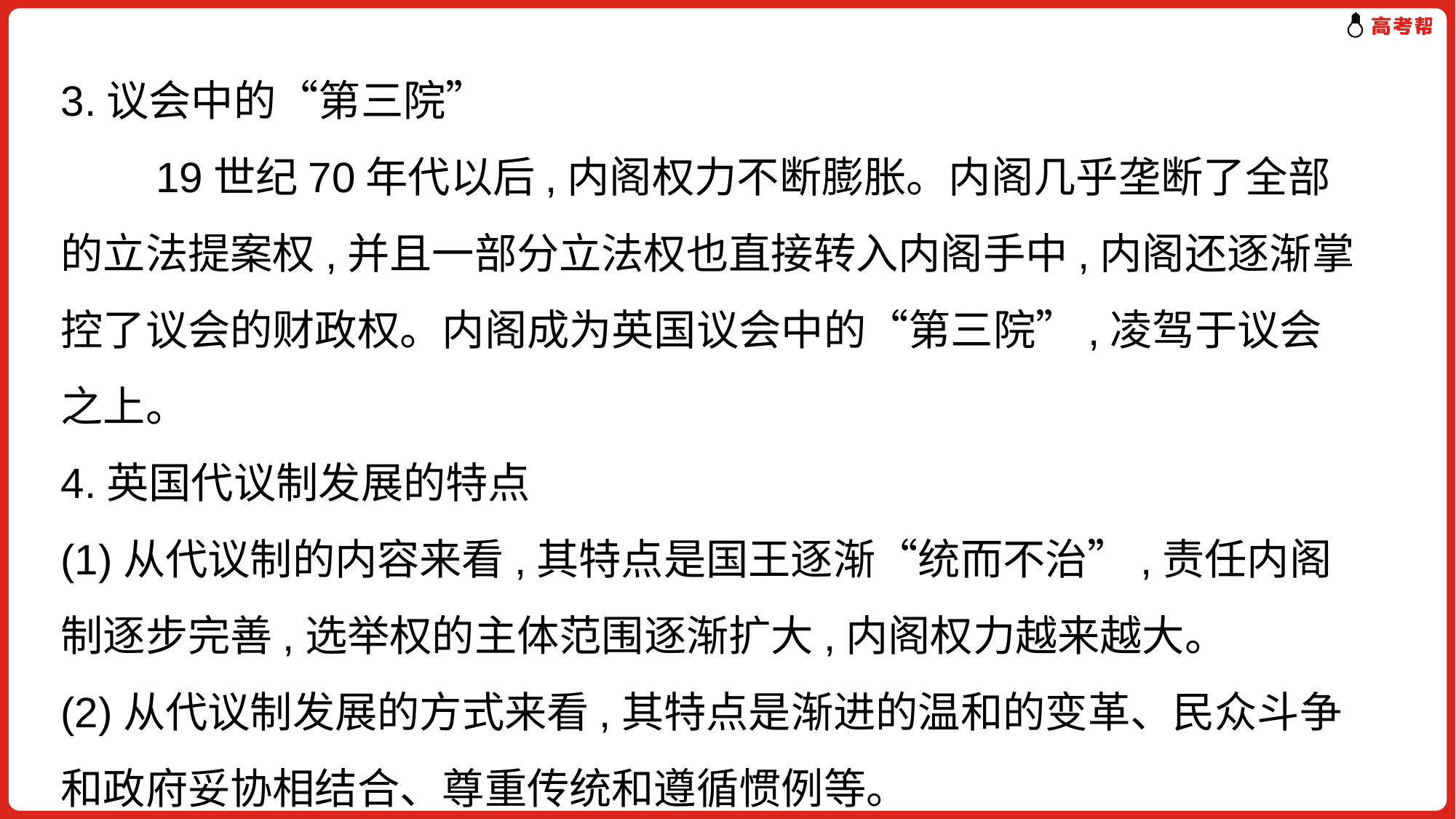

3.议会中的“第三院”
　　19世纪70年代以后,内阁权力不断膨胀。内阁几乎垄断了全部的立法提案权,并且一部分立法权也直接转入内阁手中,内阁还逐渐掌控了议会的财政权。内阁成为英国议会中的“第三院”,凌驾于议会之上。
4.英国代议制发展的特点
(1)从代议制的内容来看,其特点是国王逐渐“统而不治”,责任内阁制逐步完善,选举权的主体范围逐渐扩大,内阁权力越来越大。
(2)从代议制发展的方式来看,其特点是渐进的温和的变革、民众斗争和政府妥协相结合、尊重传统和遵循惯例等。